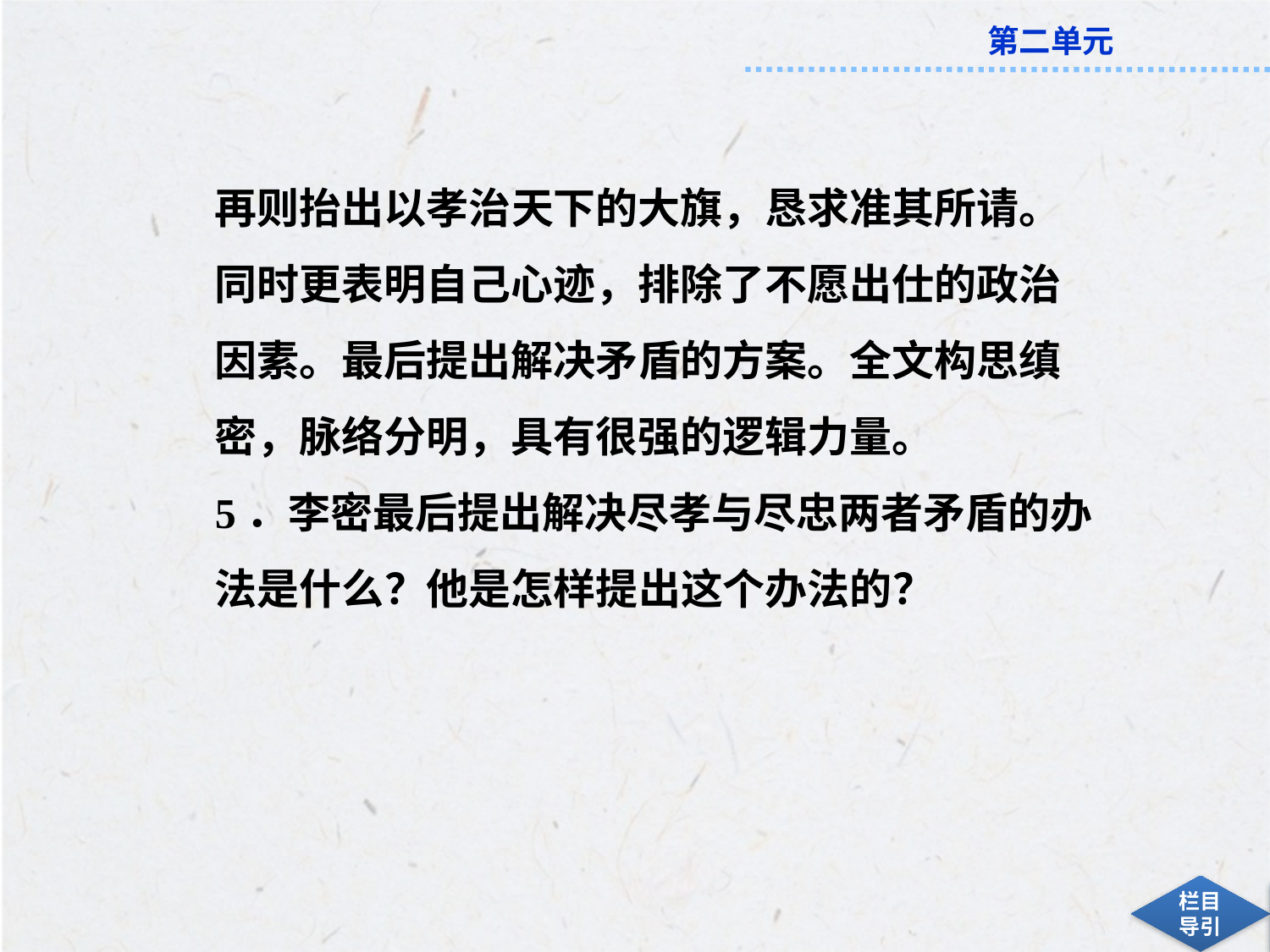

再则抬出以孝治天下的大旗，恳求准其所请。同时更表明自己心迹，排除了不愿出仕的政治因素。最后提出解决矛盾的方案。全文构思缜密，脉络分明，具有很强的逻辑力量。
5．李密最后提出解决尽孝与尽忠两者矛盾的办法是什么？他是怎样提出这个办法的？